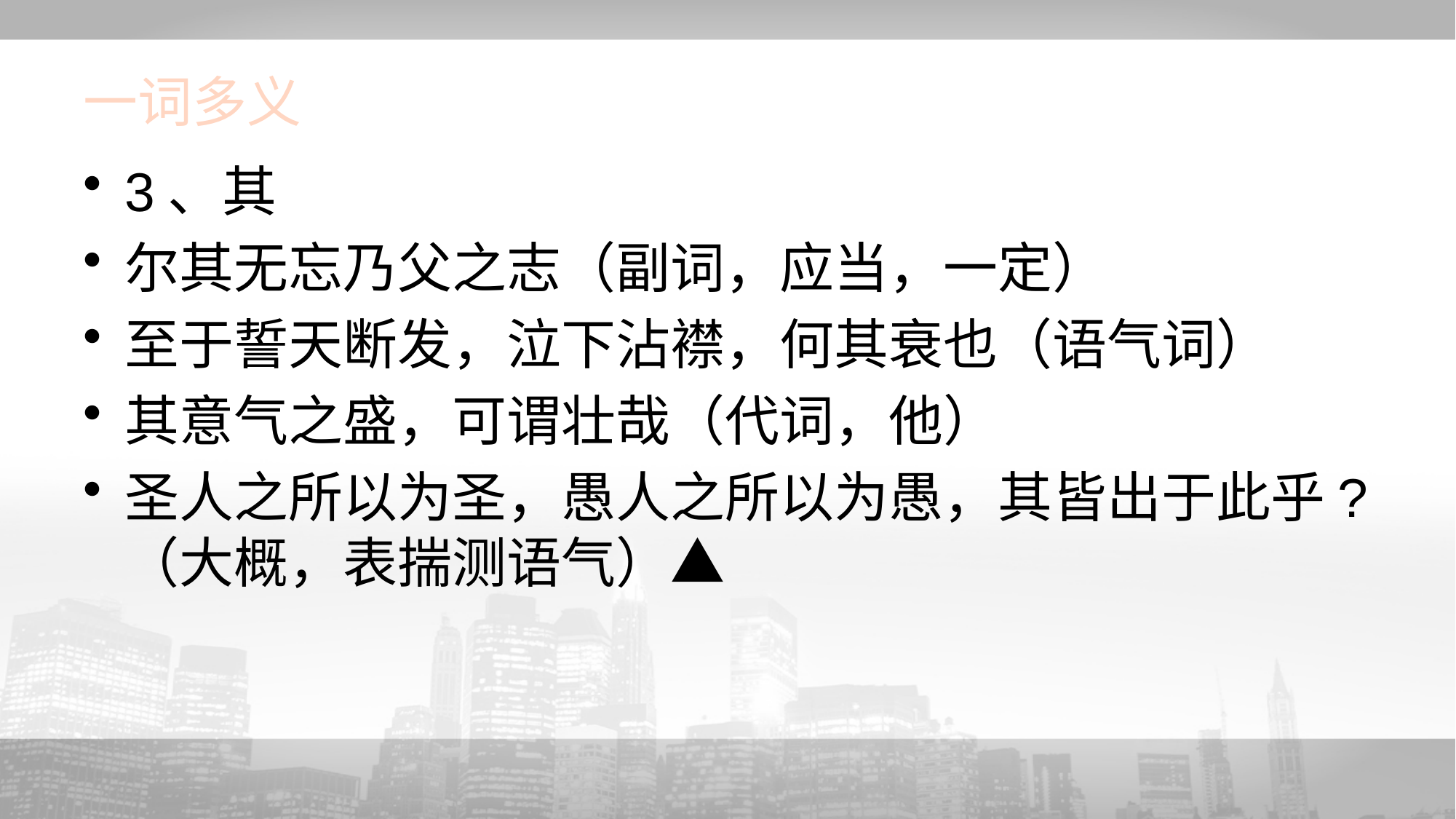

# 一词多义
3、其
尔其无忘乃父之志（副词，应当，一定）
至于誓天断发，泣下沾襟，何其衰也（语气词）
其意气之盛，可谓壮哉（代词，他）
圣人之所以为圣，愚人之所以为愚，其皆出于此乎?（大概，表揣测语气）▲